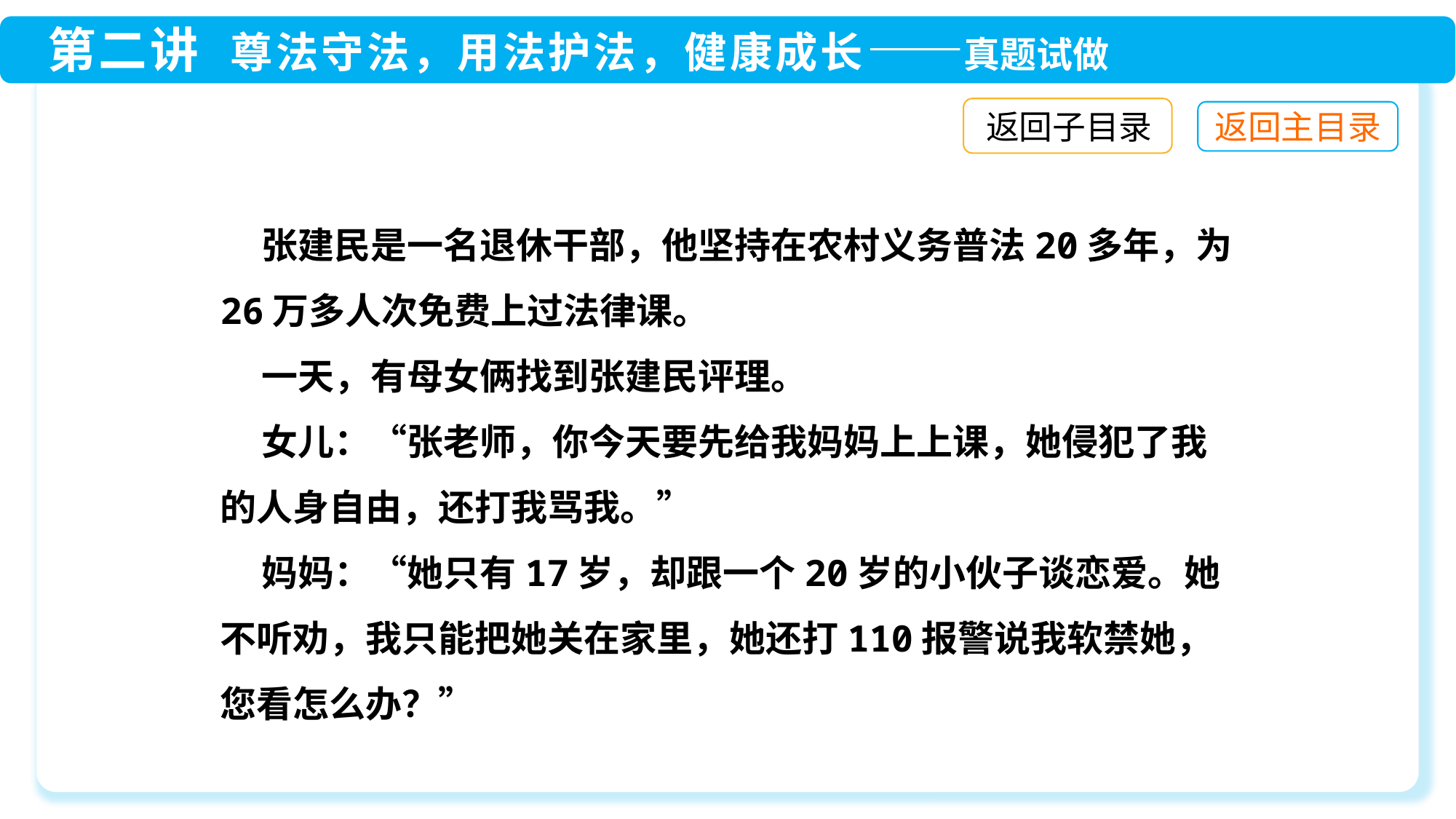

返回子目录

    张建民是一名退休干部，他坚持在农村义务普法20多年，为26万多人次免费上过法律课。
    一天，有母女俩找到张建民评理。
    女儿：“张老师，你今天要先给我妈妈上上课，她侵犯了我的人身自由，还打我骂我。”
    妈妈：“她只有17岁，却跟一个20岁的小伙子谈恋爱。她不听劝，我只能把她关在家里，她还打110报警说我软禁她，您看怎么办？”